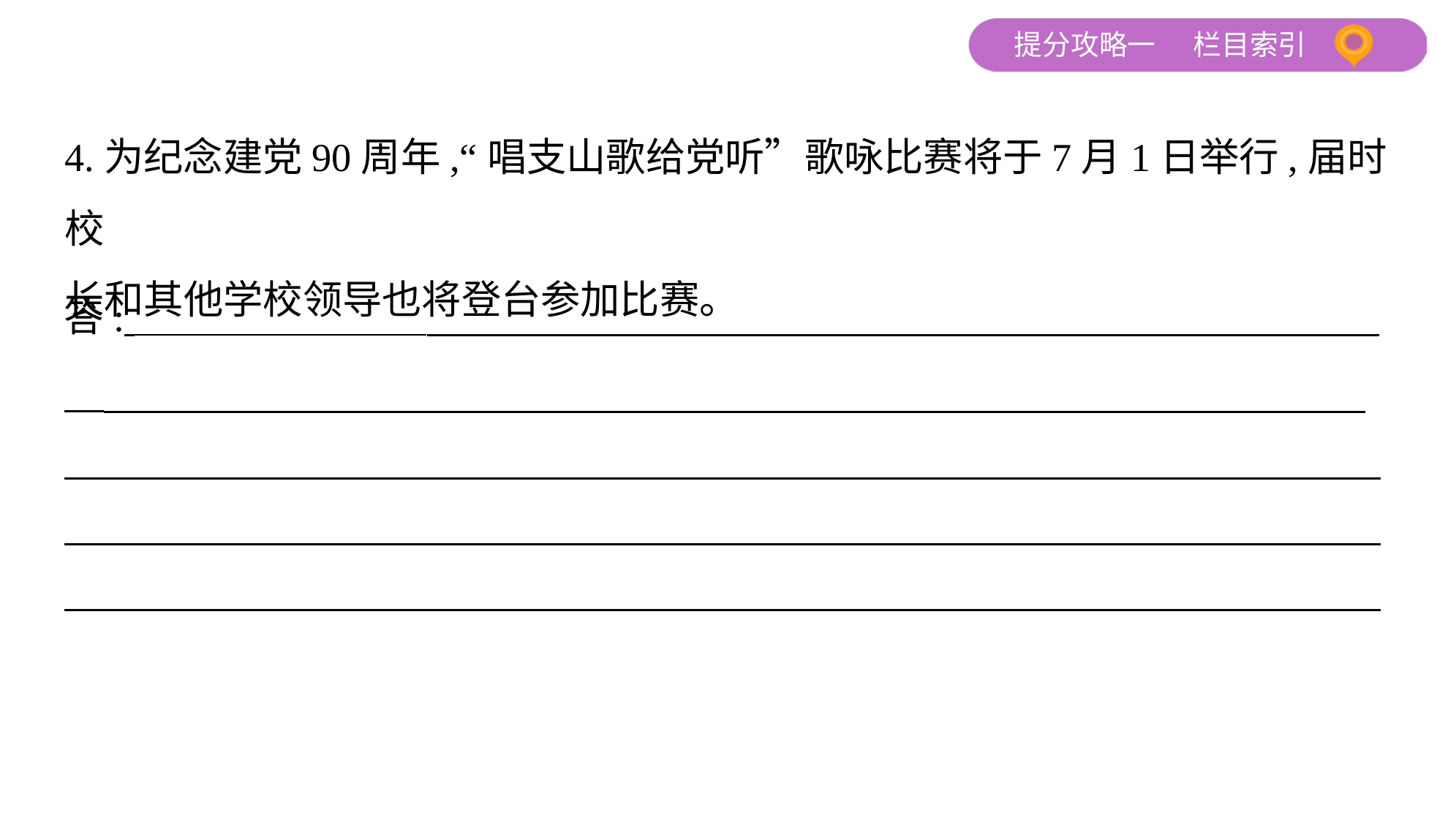

4.为纪念建党90周年,“唱支山歌给党听”歌咏比赛将于7月1日举行,届时校
长和其他学校领导也将登台参加比赛。
答: